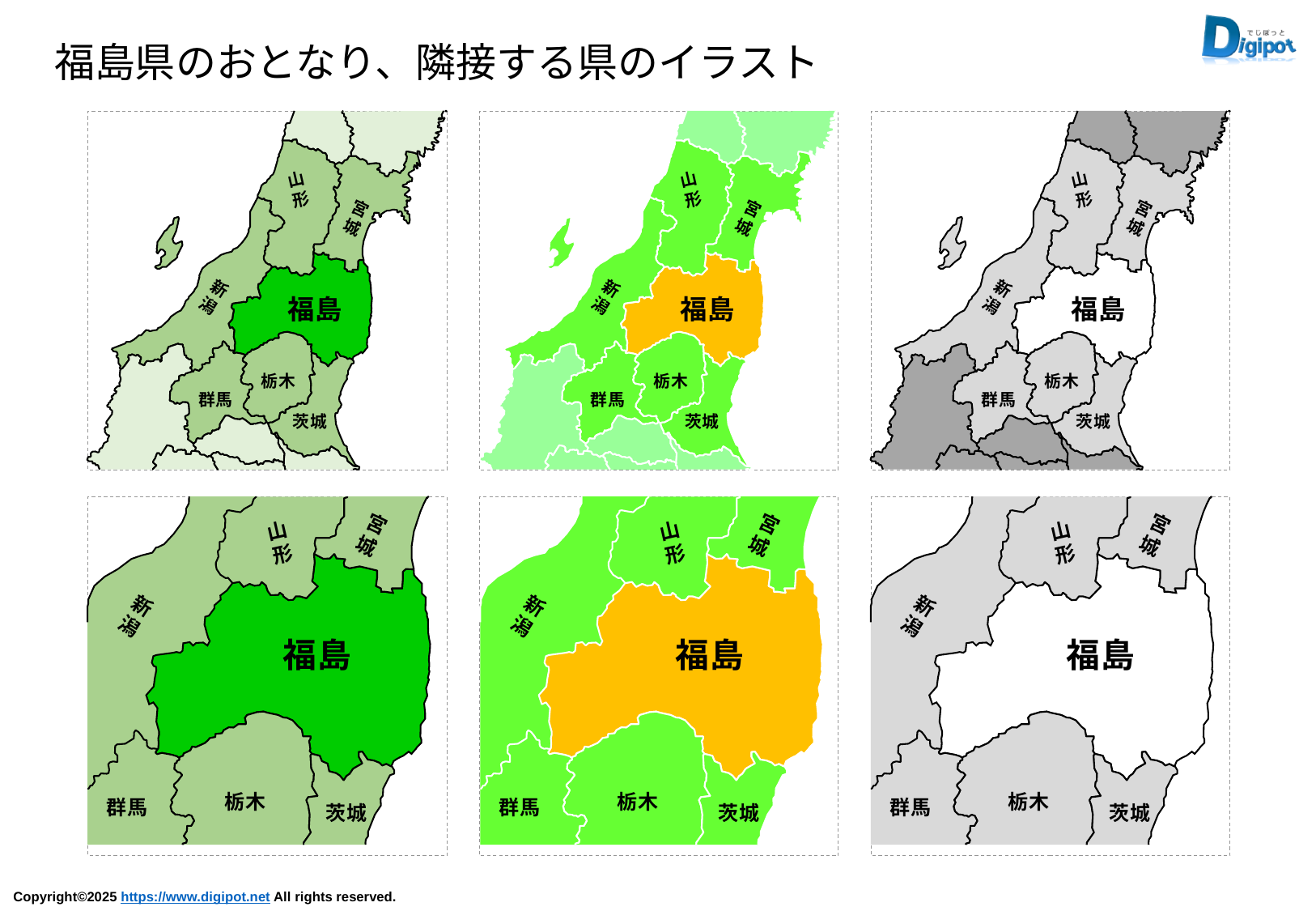

福島県のおとなり、隣接する県のイラスト

山
形
宮
城

新
潟
福島
栃木
群馬
茨城

山
形
宮
城

新
潟
福島
栃木
群馬
茨城

山
形
宮
城

新
潟
福島
栃木
群馬
茨城

宮
城
山
形

新
潟
福島

栃木
群馬
茨城

宮
城
山
形

新
潟
福島

栃木
群馬
茨城

宮
城
山
形

新
潟
福島

栃木
群馬
茨城